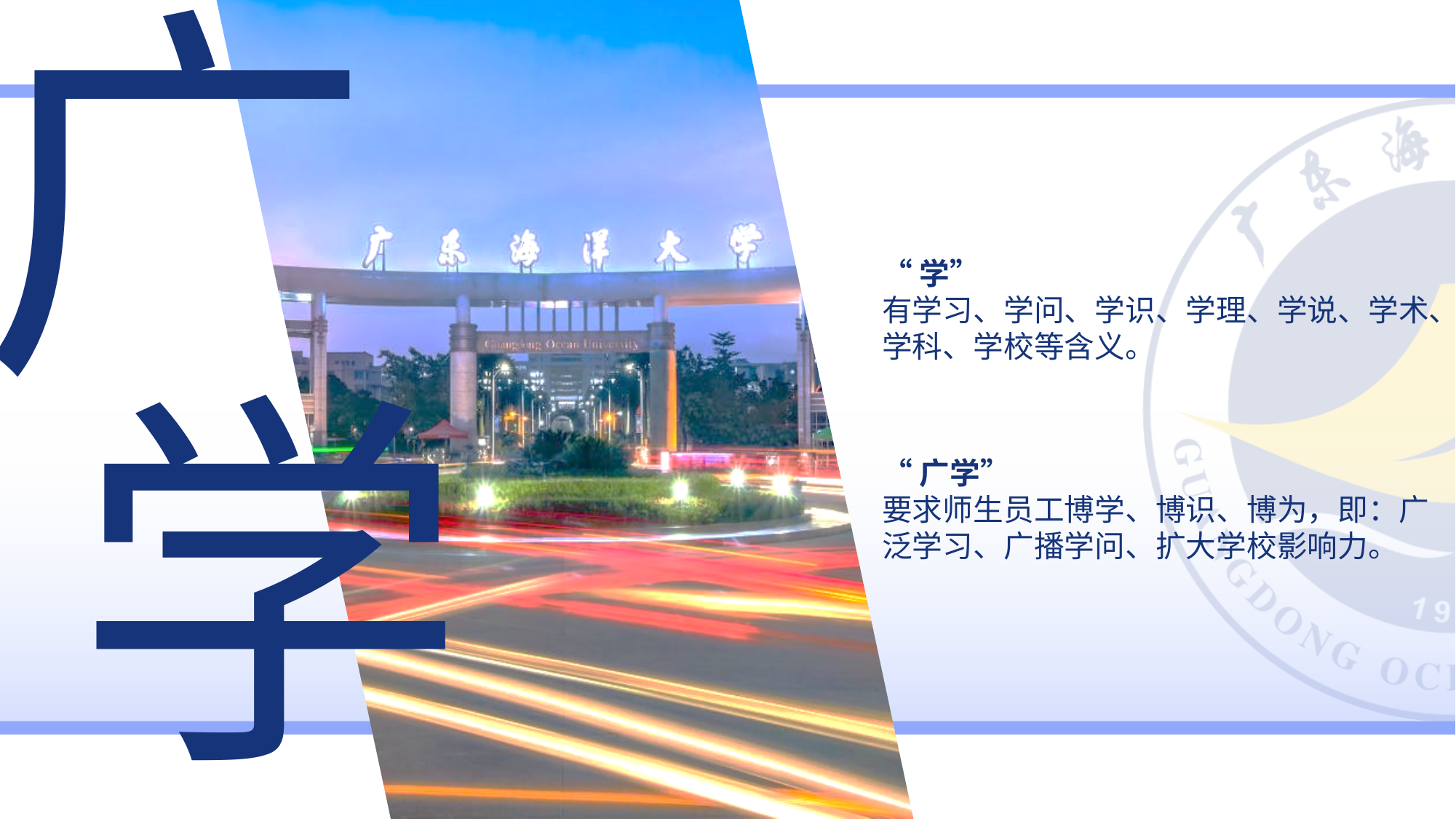

广

“学”
有学习、学问、学识、学理、学说、学术、学科、学校等含义。
学
“广学”
要求师生员工博学、博识、博为，即：广泛学习、广播学问、扩大学校影响力。